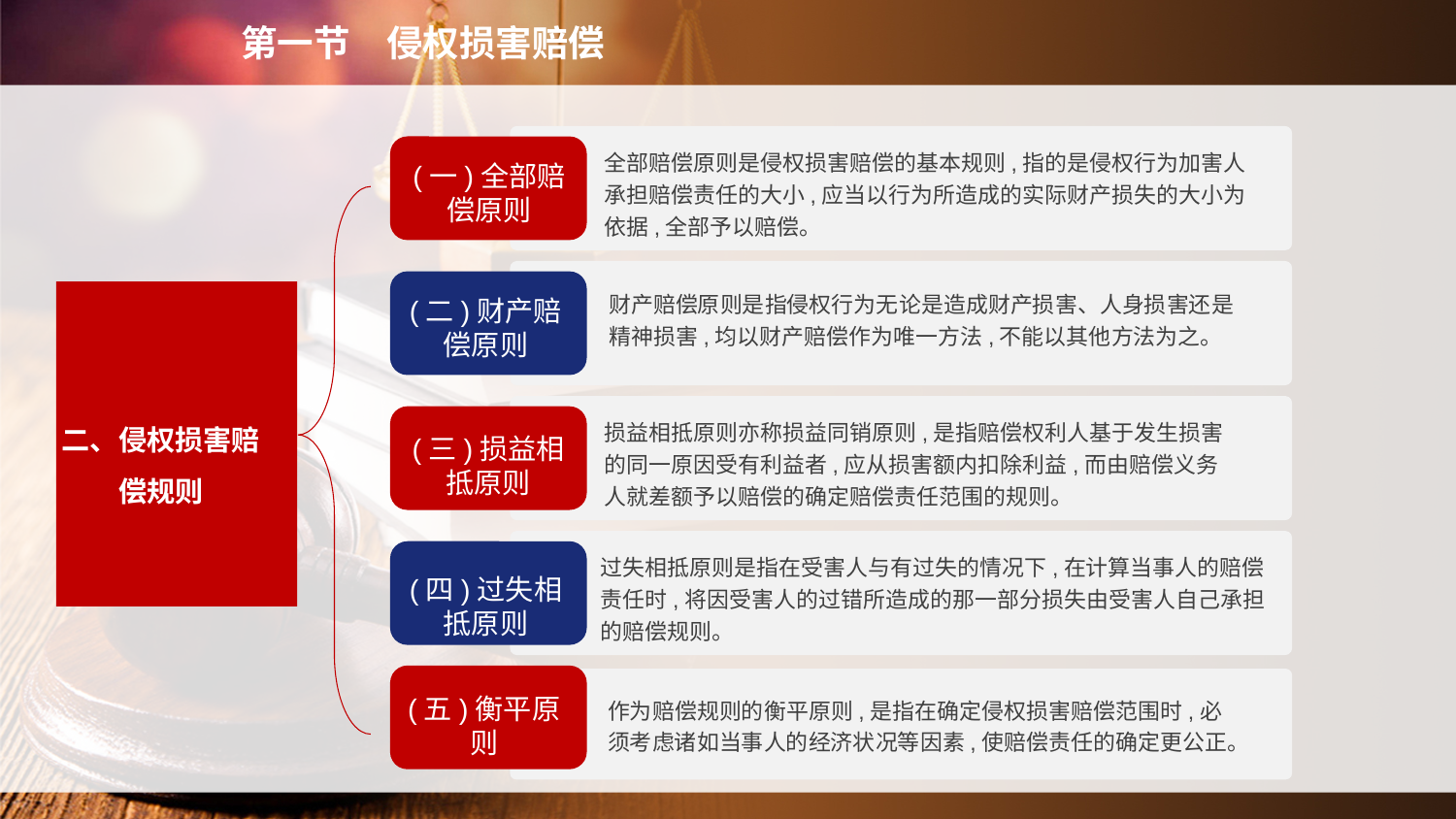

第一节　侵权损害赔偿

(一)全部赔偿原则
全部赔偿原则是侵权损害赔偿的基本规则,指的是侵权行为加害人承担赔偿责任的大小,应当以行为所造成的实际财产损失的大小为依据,全部予以赔偿。

(二)财产赔偿原则
财产赔偿原则是指侵权行为无论是造成财产损害、人身损害还是精神损害,均以财产赔偿作为唯一方法,不能以其他方法为之。

二、侵权损害赔偿规则

损益相抵原则亦称损益同销原则,是指赔偿权利人基于发生损害的同一原因受有利益者,应从损害额内扣除利益,而由赔偿义务人就差额予以赔偿的确定赔偿责任范围的规则。

(三)损益相抵原则

过失相抵原则是指在受害人与有过失的情况下,在计算当事人的赔偿责任时,将因受害人的过错所造成的那一部分损失由受害人自己承担的赔偿规则。

(四)过失相抵原则

(五)衡平原则

作为赔偿规则的衡平原则,是指在确定侵权损害赔偿范围时,必须考虑诸如当事人的经济状况等因素,使赔偿责任的确定更公正。